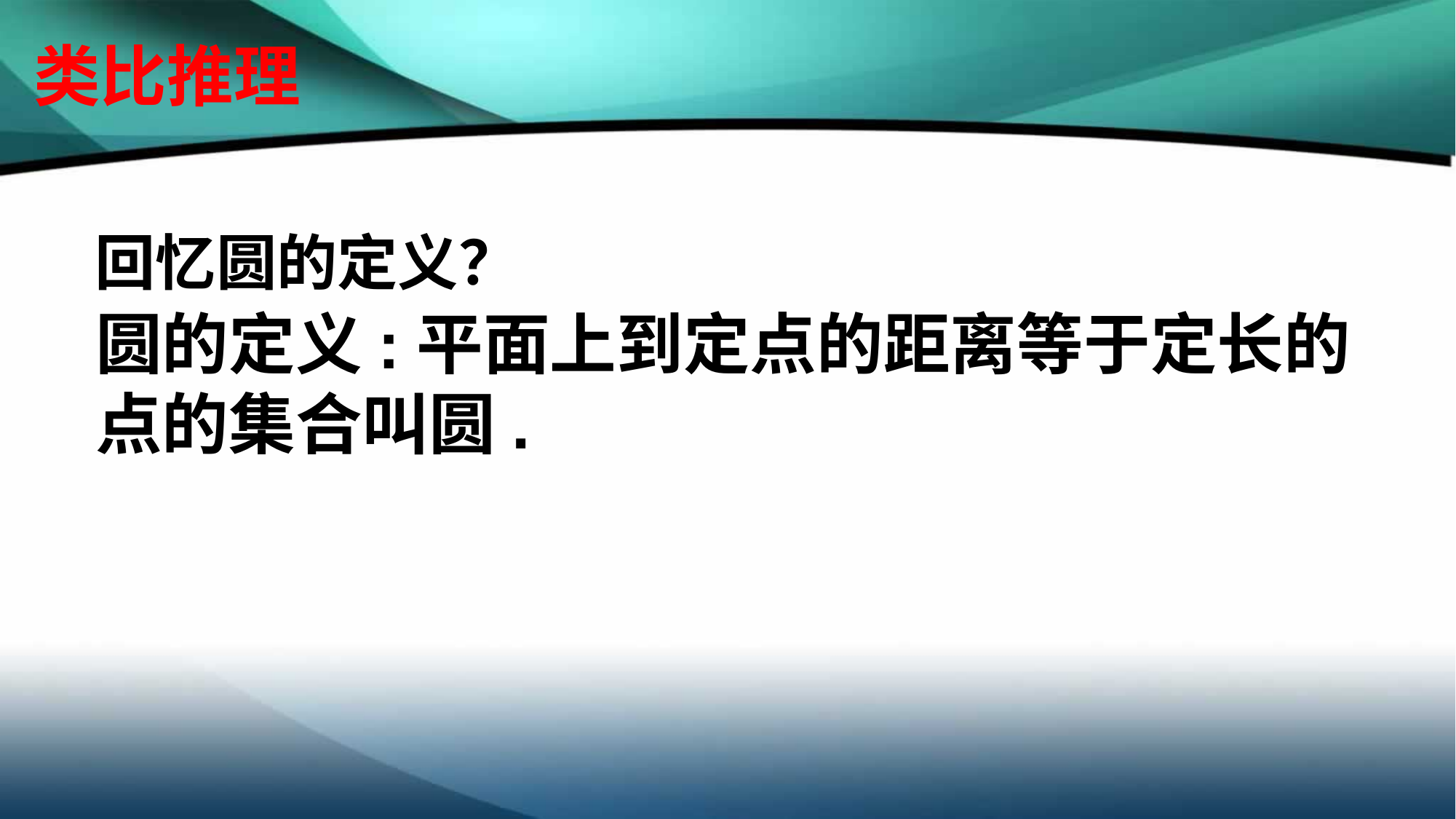

类比推理
回忆圆的定义？
# 圆的定义:平面上到定点的距离等于定长的点的集合叫圆.